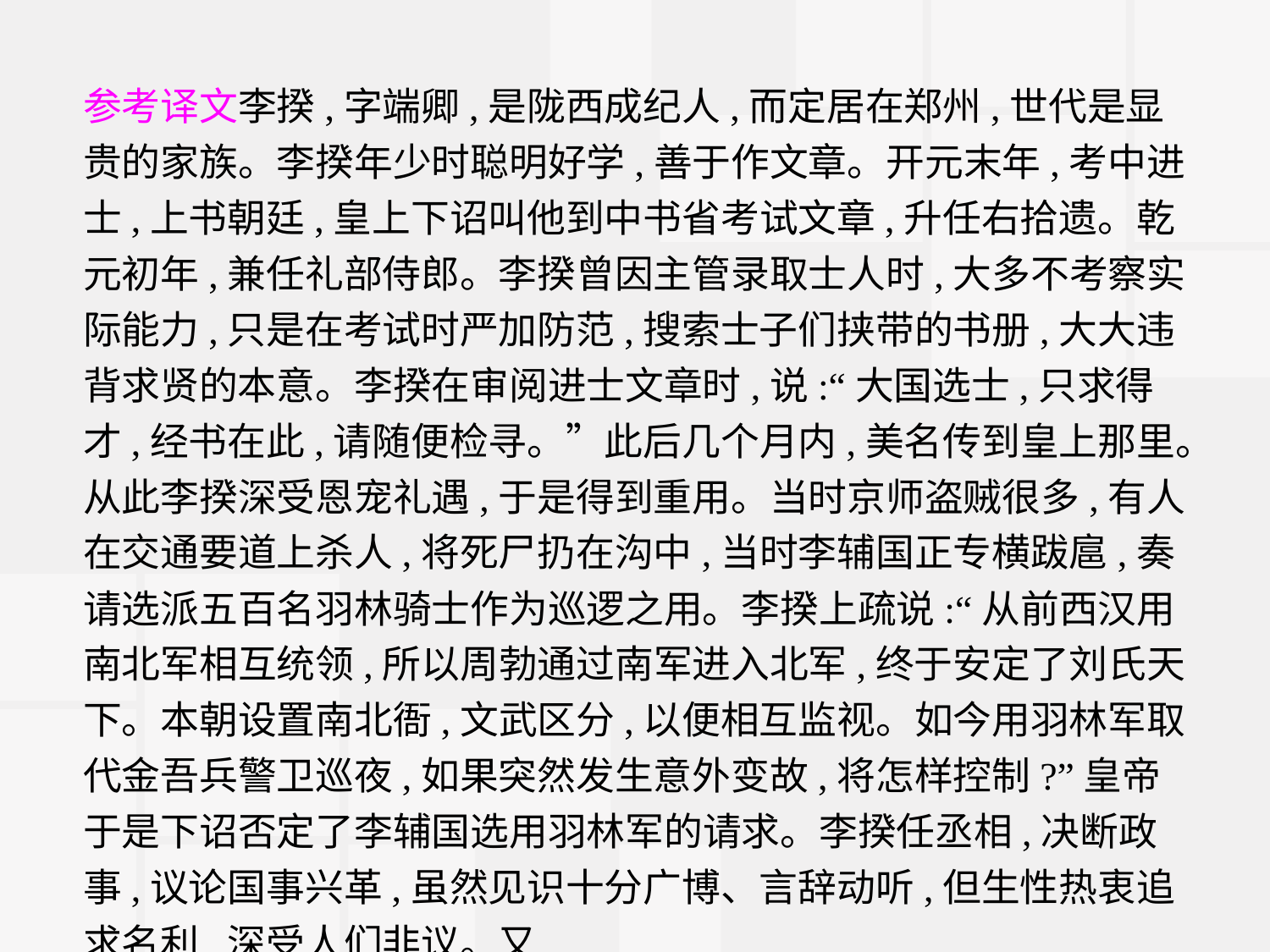

参考译文李揆,字端卿,是陇西成纪人,而定居在郑州,世代是显贵的家族。李揆年少时聪明好学,善于作文章。开元末年,考中进士,上书朝廷,皇上下诏叫他到中书省考试文章,升任右拾遗。乾元初年,兼任礼部侍郎。李揆曾因主管录取士人时,大多不考察实际能力,只是在考试时严加防范,搜索士子们挟带的书册,大大违背求贤的本意。李揆在审阅进士文章时,说:“大国选士,只求得才,经书在此,请随便检寻。”此后几个月内,美名传到皇上那里。从此李揆深受恩宠礼遇,于是得到重用。当时京师盗贼很多,有人在交通要道上杀人,将死尸扔在沟中,当时李辅国正专横跋扈,奏请选派五百名羽林骑士作为巡逻之用。李揆上疏说:“从前西汉用南北军相互统领,所以周勃通过南军进入北军,终于安定了刘氏天下。本朝设置南北衙,文武区分,以便相互监视。如今用羽林军取代金吾兵警卫巡夜,如果突然发生意外变故,将怎样控制?”皇帝于是下诏否定了李辅国选用羽林军的请求。李揆任丞相,决断政事,议论国事兴革,虽然见识十分广博、言辞动听,但生性热衷追求名利,深受人们非议。又